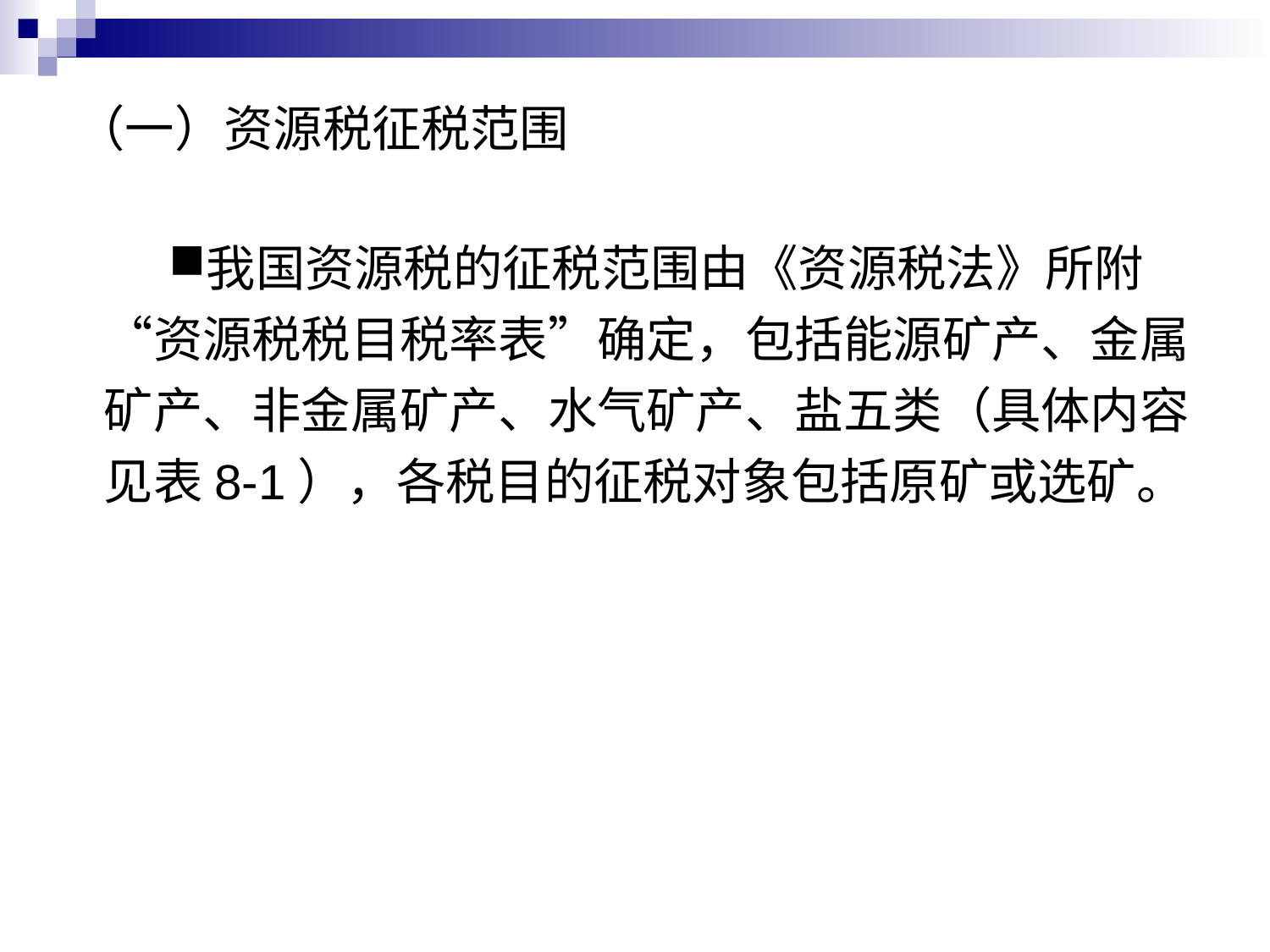

# （一）资源税征税范围

我国资源税的征税范围由《资源税法》所附“资源税税目税率表”确定，包括能源矿产、金属矿产、非金属矿产、水气矿产、盐五类（具体内容见表8-1），各税目的征税对象包括原矿或选矿。